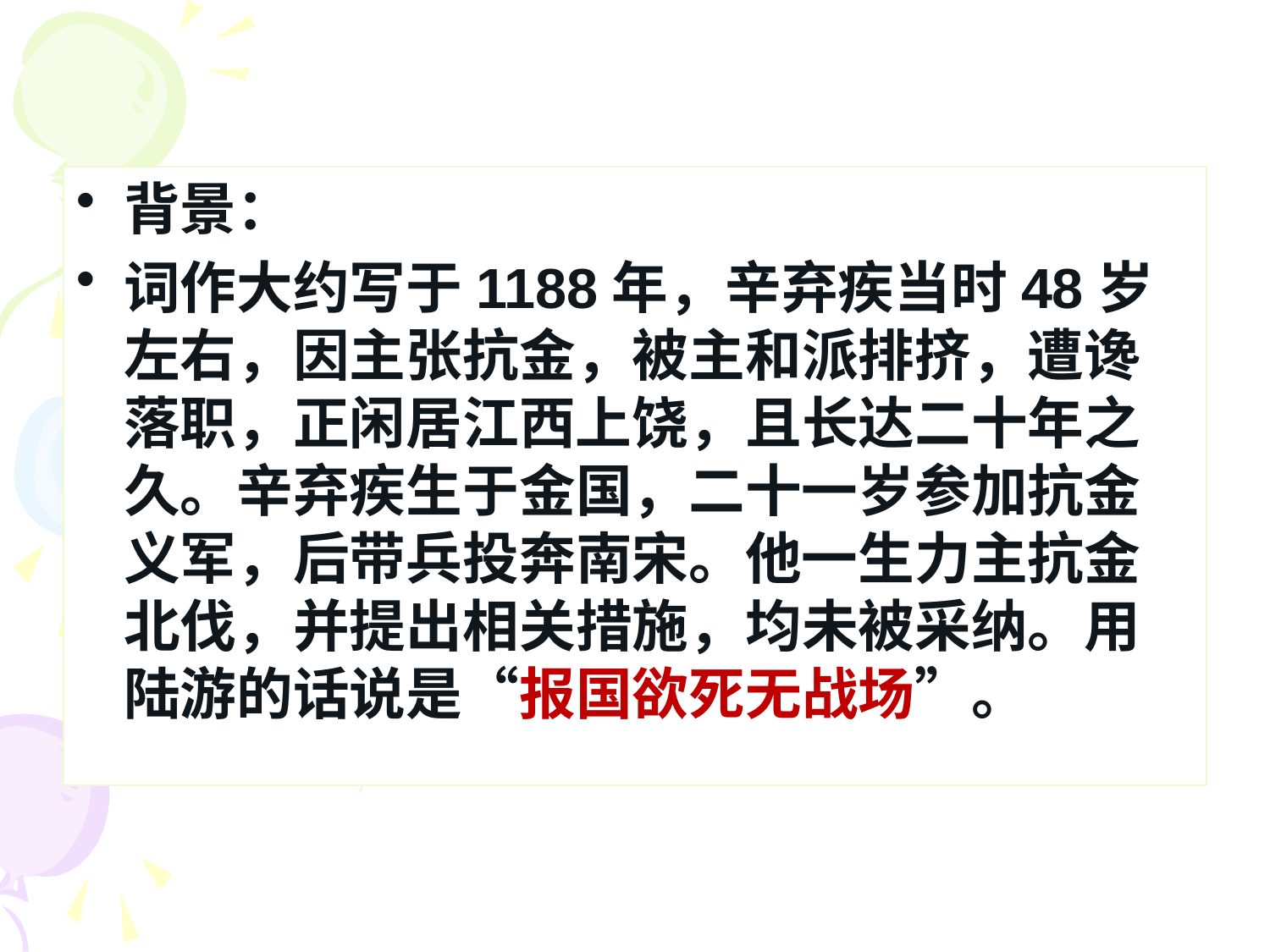

背景：
词作大约写于1188年，辛弃疾当时48岁左右，因主张抗金，被主和派排挤，遭谗落职，正闲居江西上饶，且长达二十年之久。辛弃疾生于金国，二十一岁参加抗金义军，后带兵投奔南宋。他一生力主抗金北伐，并提出相关措施，均未被采纳。用陆游的话说是“报国欲死无战场”。